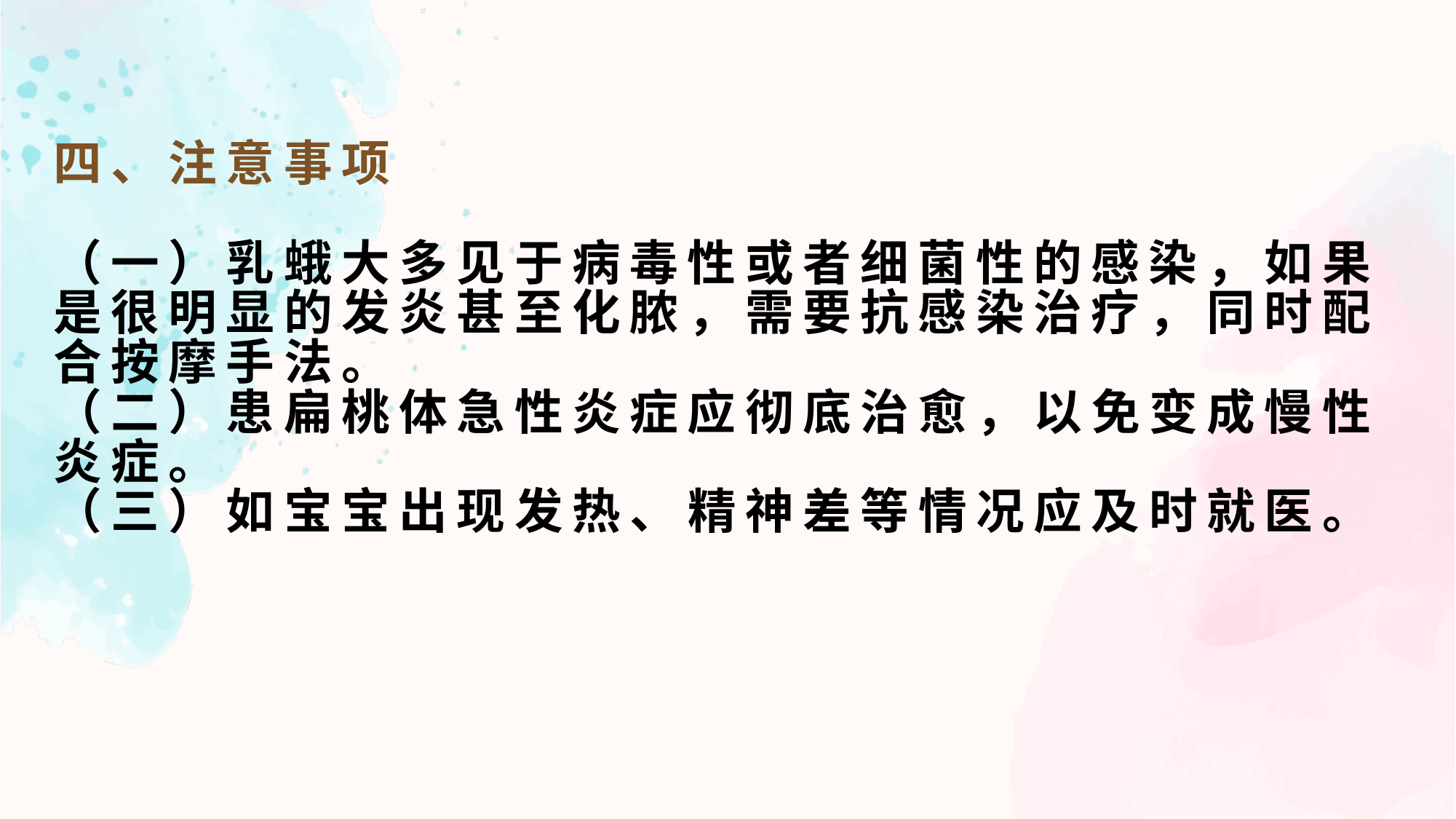

四、注意事项

（一）乳蛾大多见于病毒性或者细菌性的感染，如果是很明显的发炎甚至化脓，需要抗感染治疗，同时配合按摩手法。
（二）患扁桃体急性炎症应彻底治愈，以免变成慢性炎症。
（三）如宝宝出现发热、精神差等情况应及时就医。